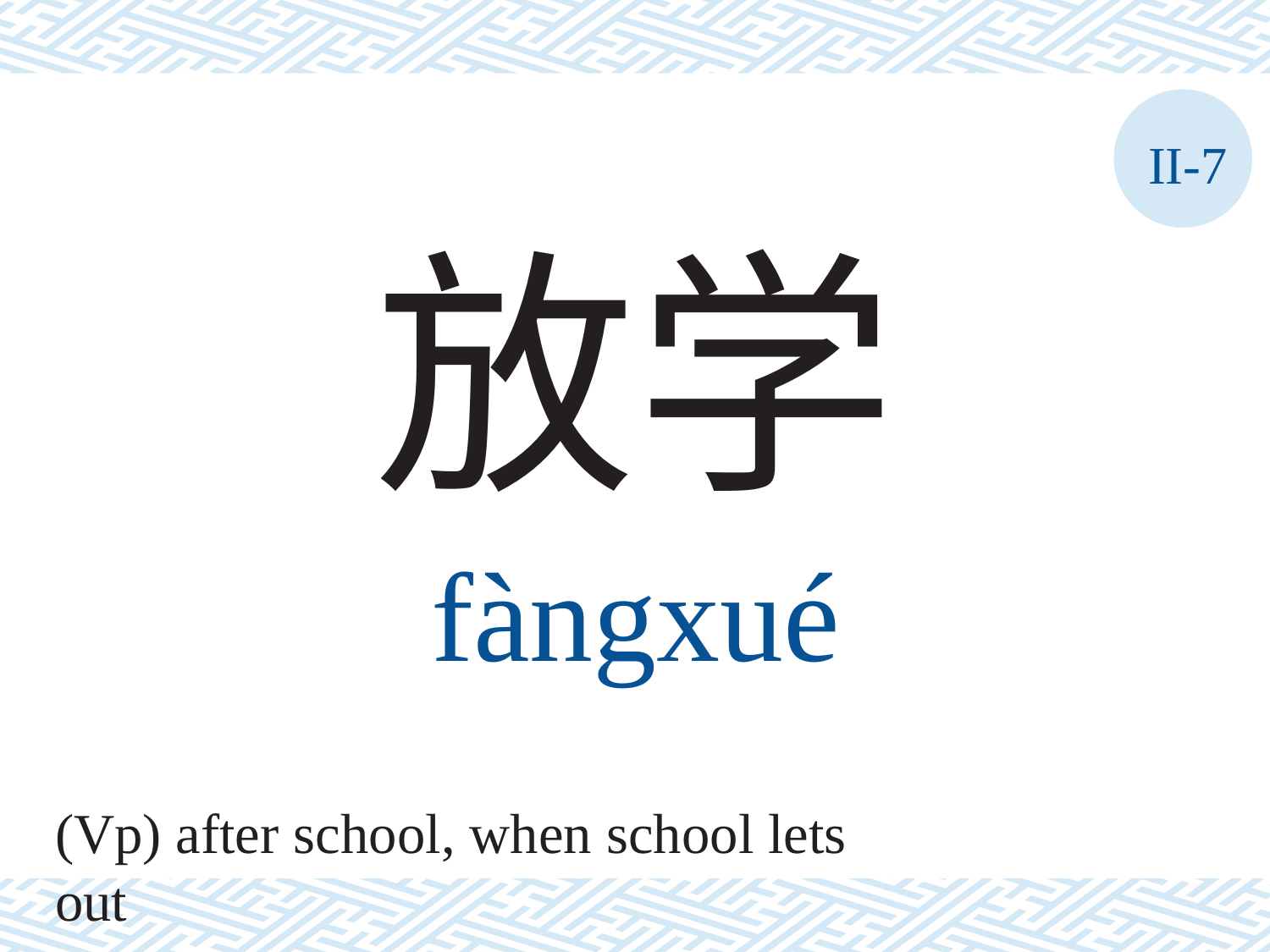

II-7
放学
fàngxué
(Vp) after school, when school lets out